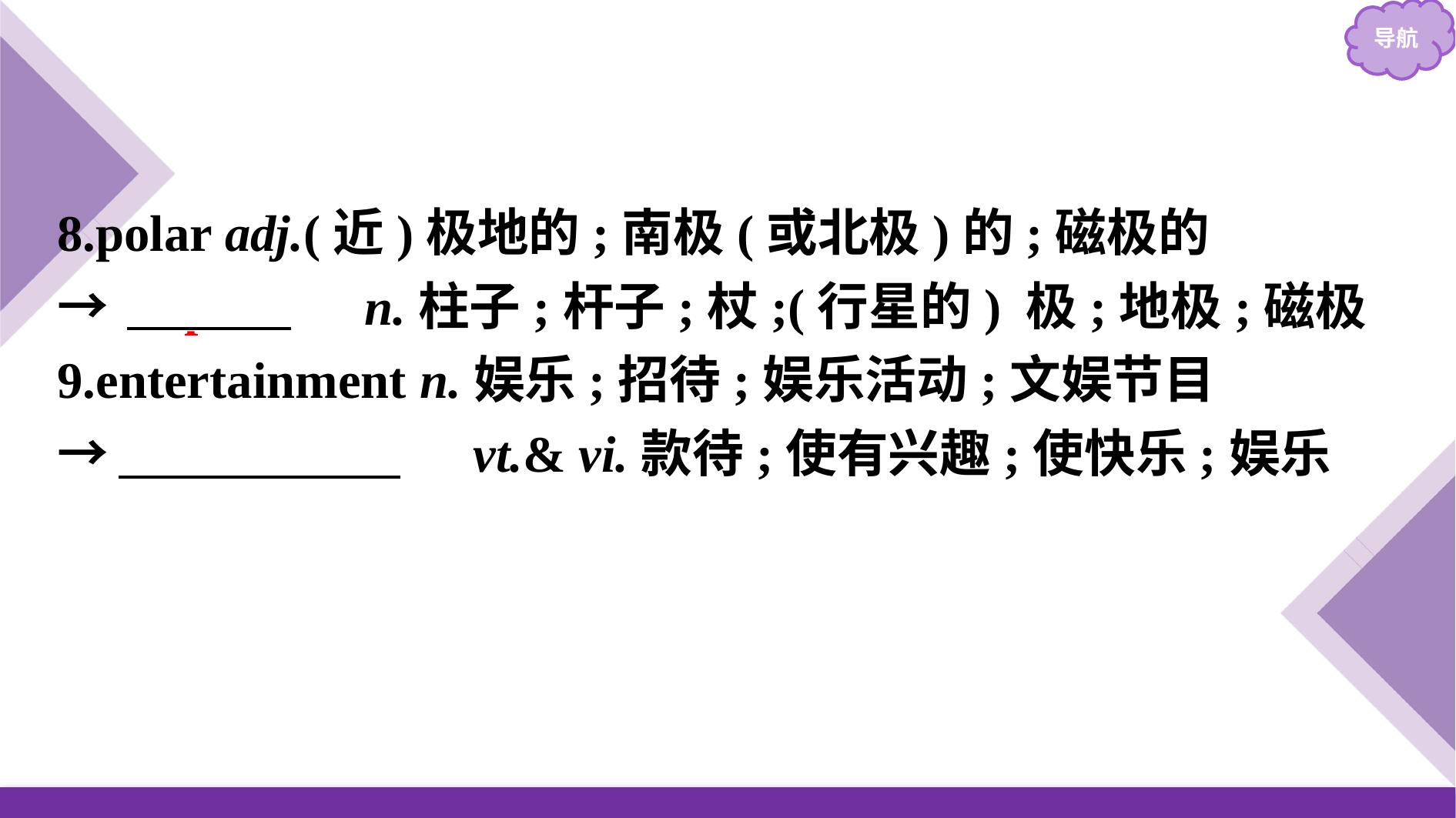

8.polar adj.(近)极地的;南极(或北极)的;磁极的
→　pole　 n.柱子;杆子;杖;(行星的) 极;地极;磁极
9.entertainment n.娱乐;招待;娱乐活动;文娱节目
→　entertain　 vt.& vi.款待;使有兴趣;使快乐;娱乐